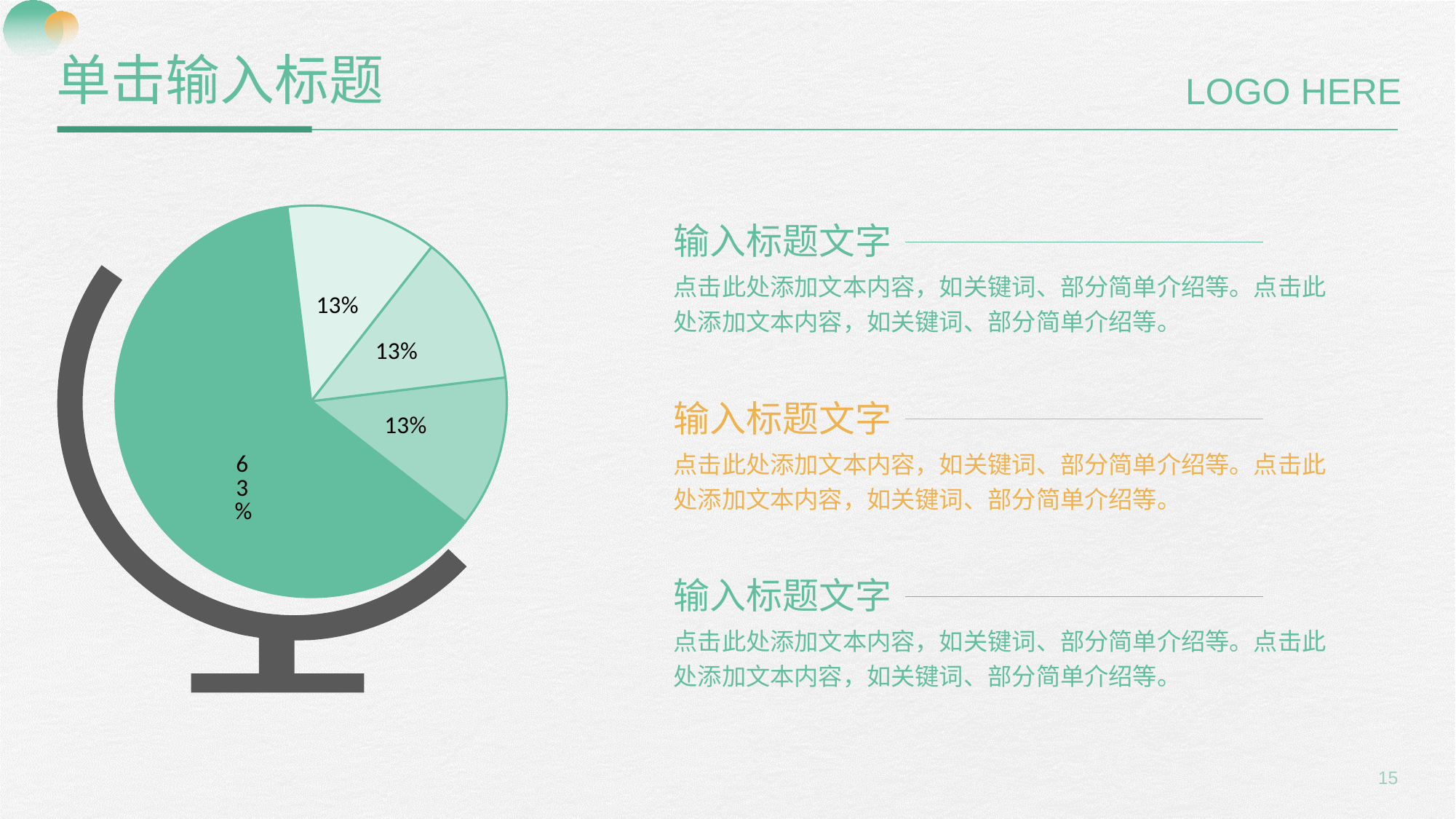

单击输入标题
LOGO HERE

### Chart

| Category | 销售额 |
|---|---|
| 第一季度 | 1.0 |
| 第二季度 | 5.0 |
| 第三季度 | 1.0 |
| 第四季度 | 1.0 |
输入标题文字
点击此处添加文本内容，如关键词、部分简单介绍等。点击此处添加文本内容，如关键词、部分简单介绍等。

输入标题文字
点击此处添加文本内容，如关键词、部分简单介绍等。点击此处添加文本内容，如关键词、部分简单介绍等。
输入标题文字
点击此处添加文本内容，如关键词、部分简单介绍等。点击此处添加文本内容，如关键词、部分简单介绍等。
15